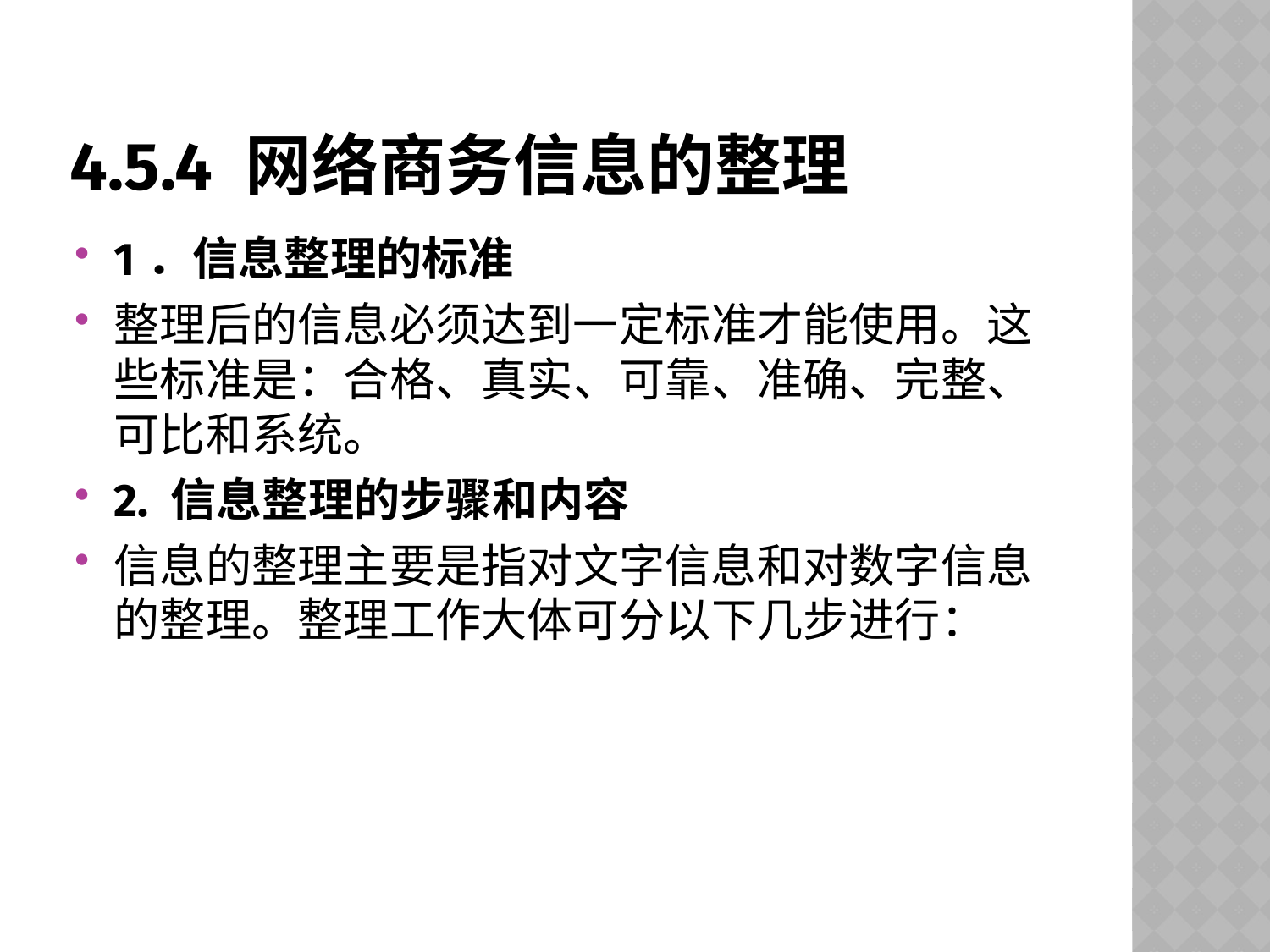

# 4.5.4 网络商务信息的整理
1．信息整理的标准
整理后的信息必须达到一定标准才能使用。这些标准是：合格、真实、可靠、准确、完整、可比和系统。
2. 信息整理的步骤和内容
信息的整理主要是指对文字信息和对数字信息的整理。整理工作大体可分以下几步进行：